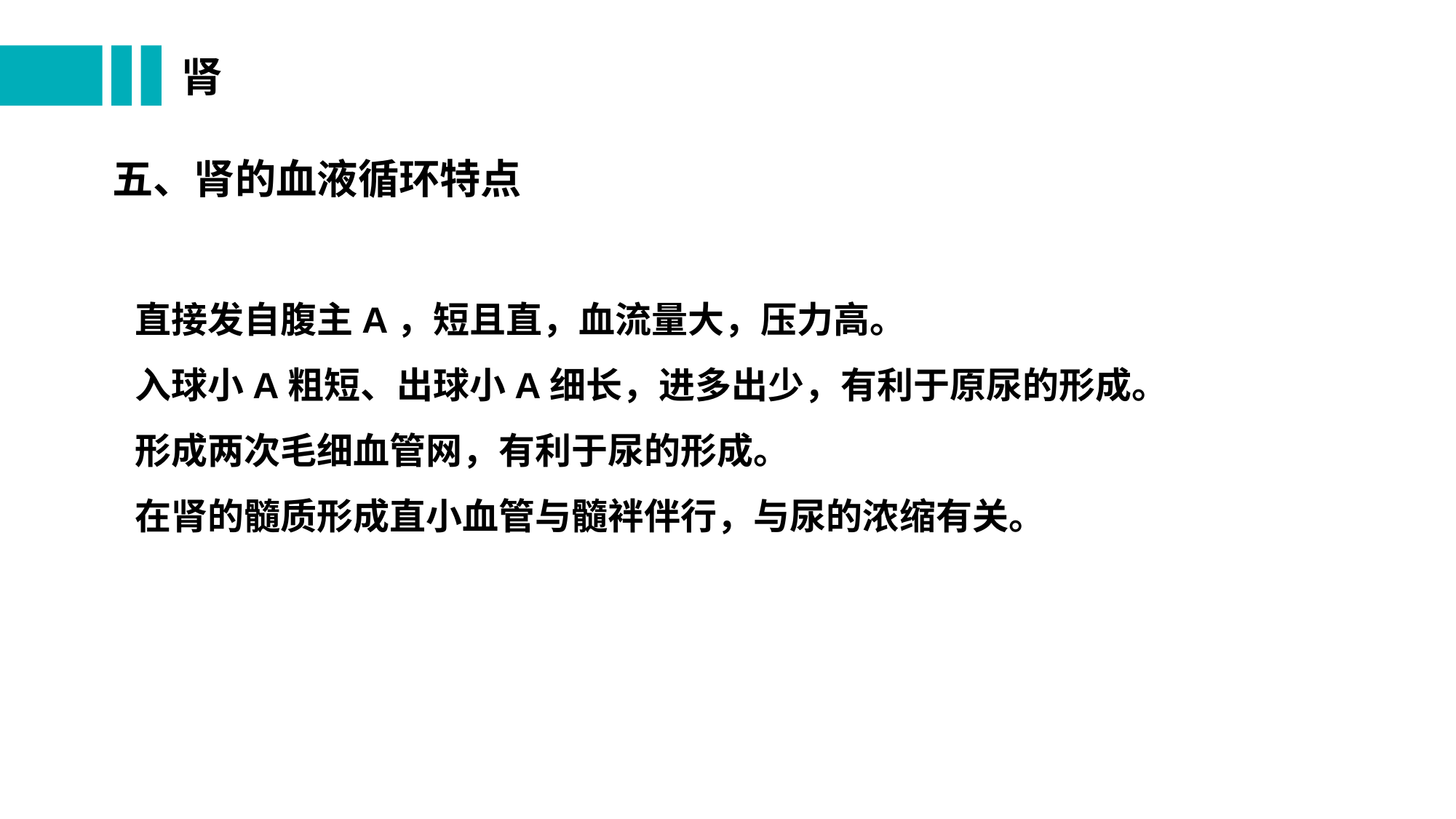

# 肾

五、肾的血液循环特点
    直接发自腹主A，短且直，血流量大，压力高。
    入球小A粗短、出球小A细长，进多出少，有利于原尿的形成。
    形成两次毛细血管网，有利于尿的形成。
    在肾的髓质形成直小血管与髓袢伴行，与尿的浓缩有关。